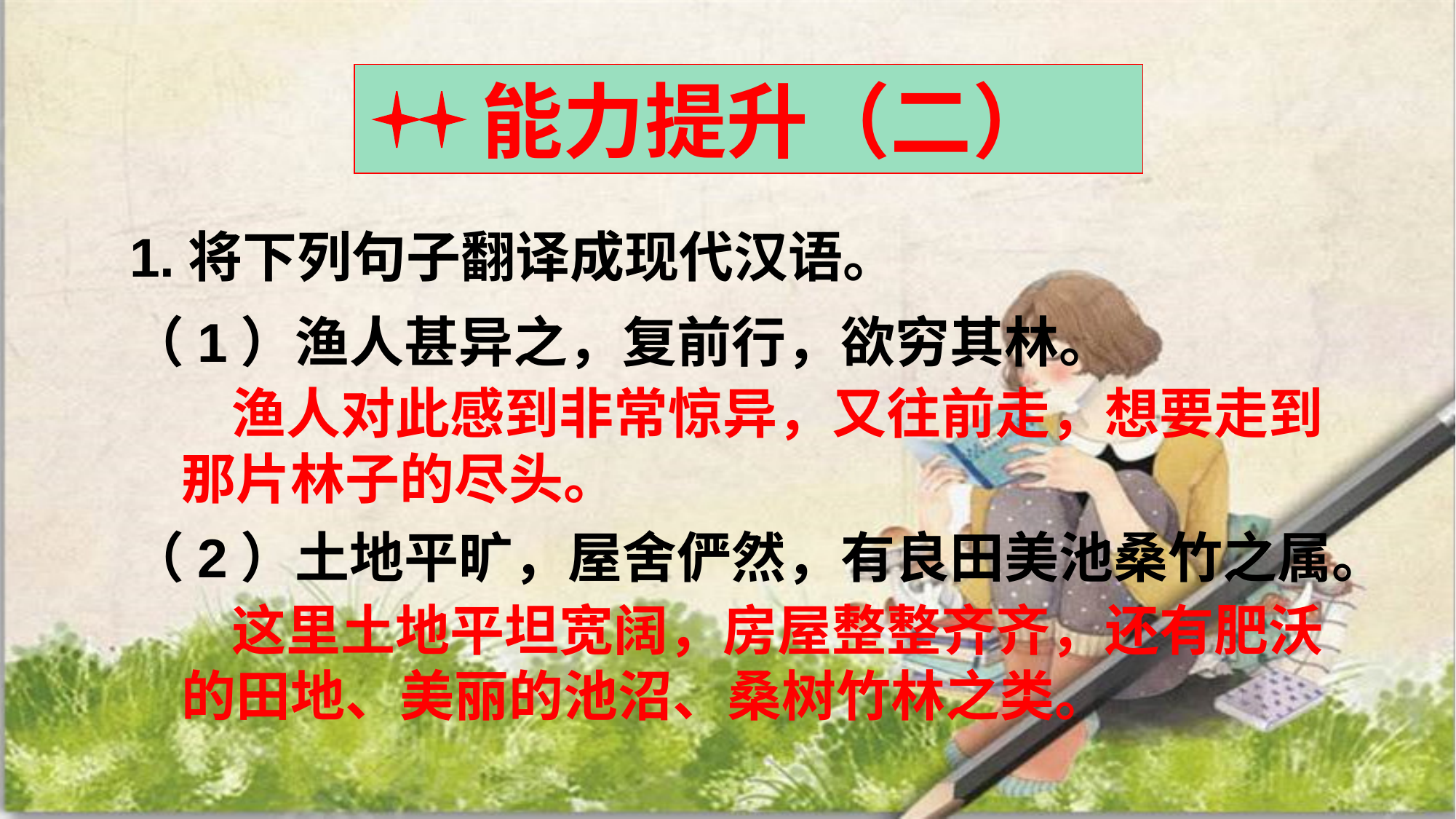

能力提升（二）

1.将下列句子翻译成现代汉语。
（1）渔人甚异之，复前行，欲穷其林。

（2）土地平旷，屋舍俨然，有良田美池桑竹之属。

   渔人对此感到非常惊异，又往前走，想要走到那片林子的尽头。
   这里土地平坦宽阔，房屋整整齐齐，还有肥沃的田地、美丽的池沼、桑树竹林之类。